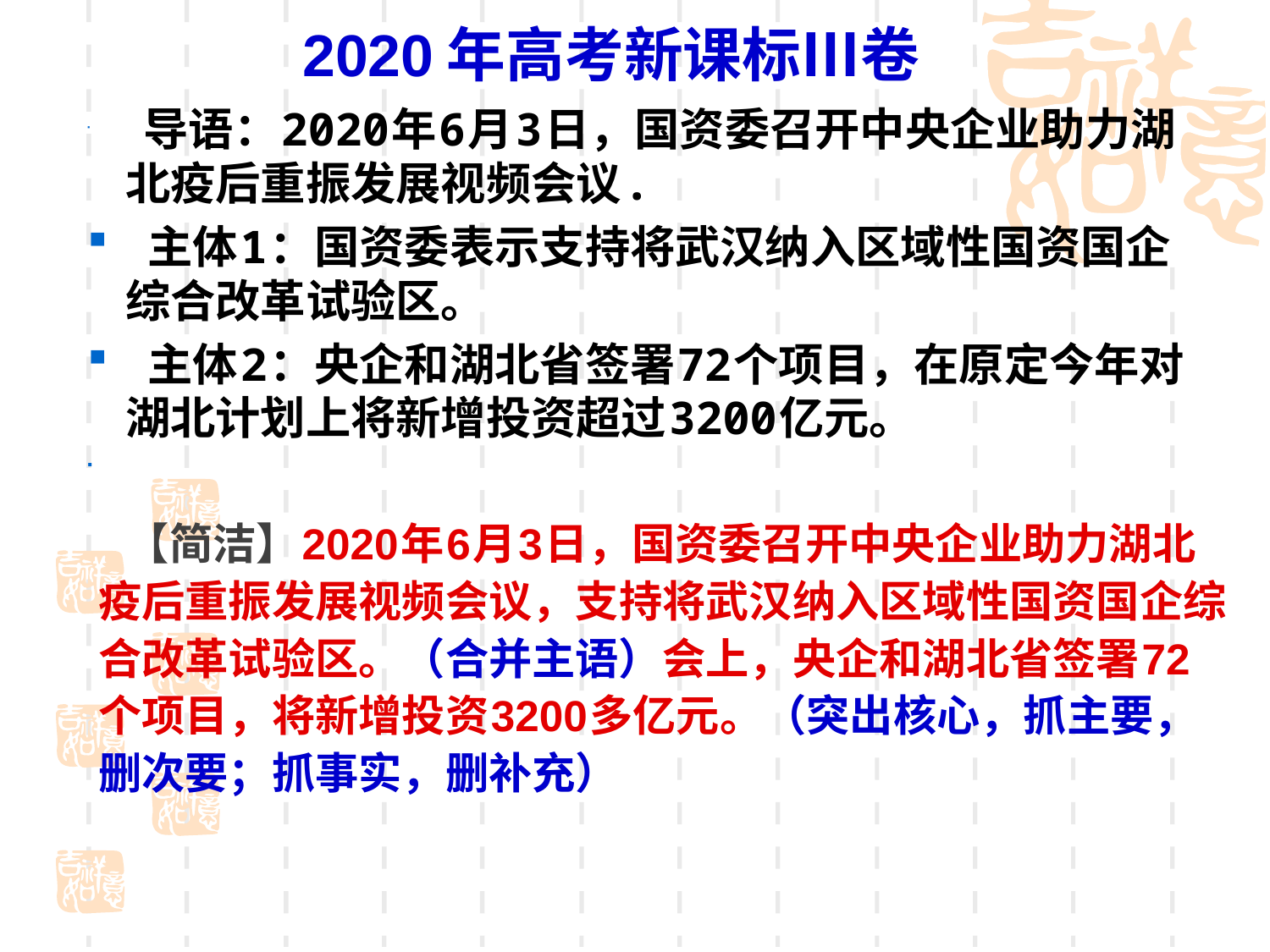

# 2020年高考新课标Ⅲ卷
      导语：2020年6月3日，国资委召开中央企业助力湖北疫后重振发展视频会议.
  主体1：国资委表示支持将武汉纳入区域性国资国企综合改革试验区。
  主体2：央企和湖北省签署72个项目，在原定今年对湖北计划上将新增投资超过3200亿元。

        【简洁】2020年6月3日，国资委召开中央企业助力湖北疫后重振发展视频会议，支持将武汉纳入区域性国资国企综合改革试验区。（合并主语）会上，央企和湖北省签署72个项目，将新增投资3200多亿元。（突出核心，抓主要，删次要；抓事实，删补充）